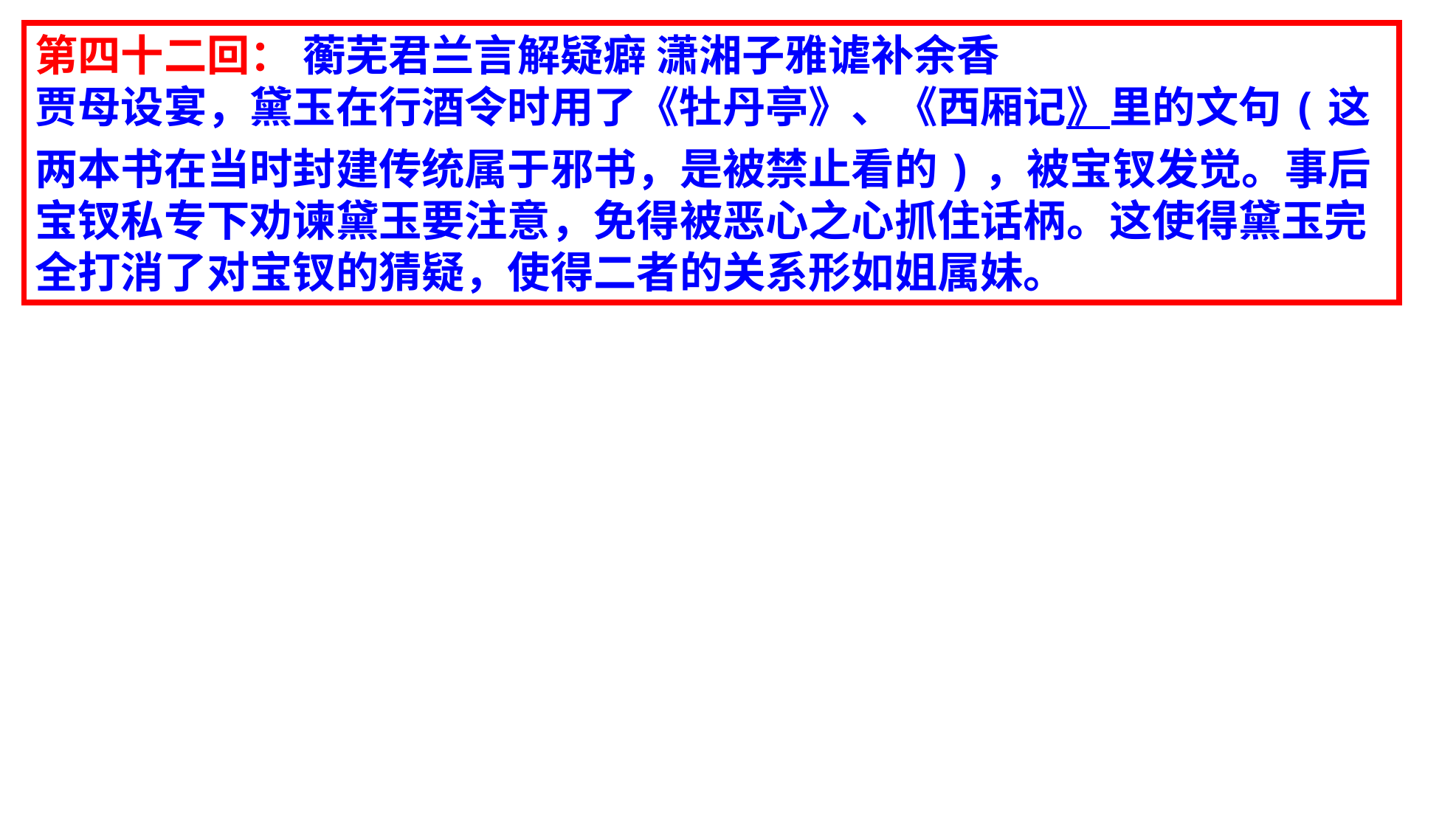

第四十二回： 蘅芜君兰言解疑癖 潇湘子雅谑补余香
贾母设宴，黛玉在行酒令时用了《牡丹亭》、《西厢记》里的文句(这两本书在当时封建传统属于邪书，是被禁止看的)，被宝钗发觉。事后宝钗私专下劝谏黛玉要注意，免得被恶心之心抓住话柄。这使得黛玉完全打消了对宝钗的猜疑，使得二者的关系形如姐属妹。